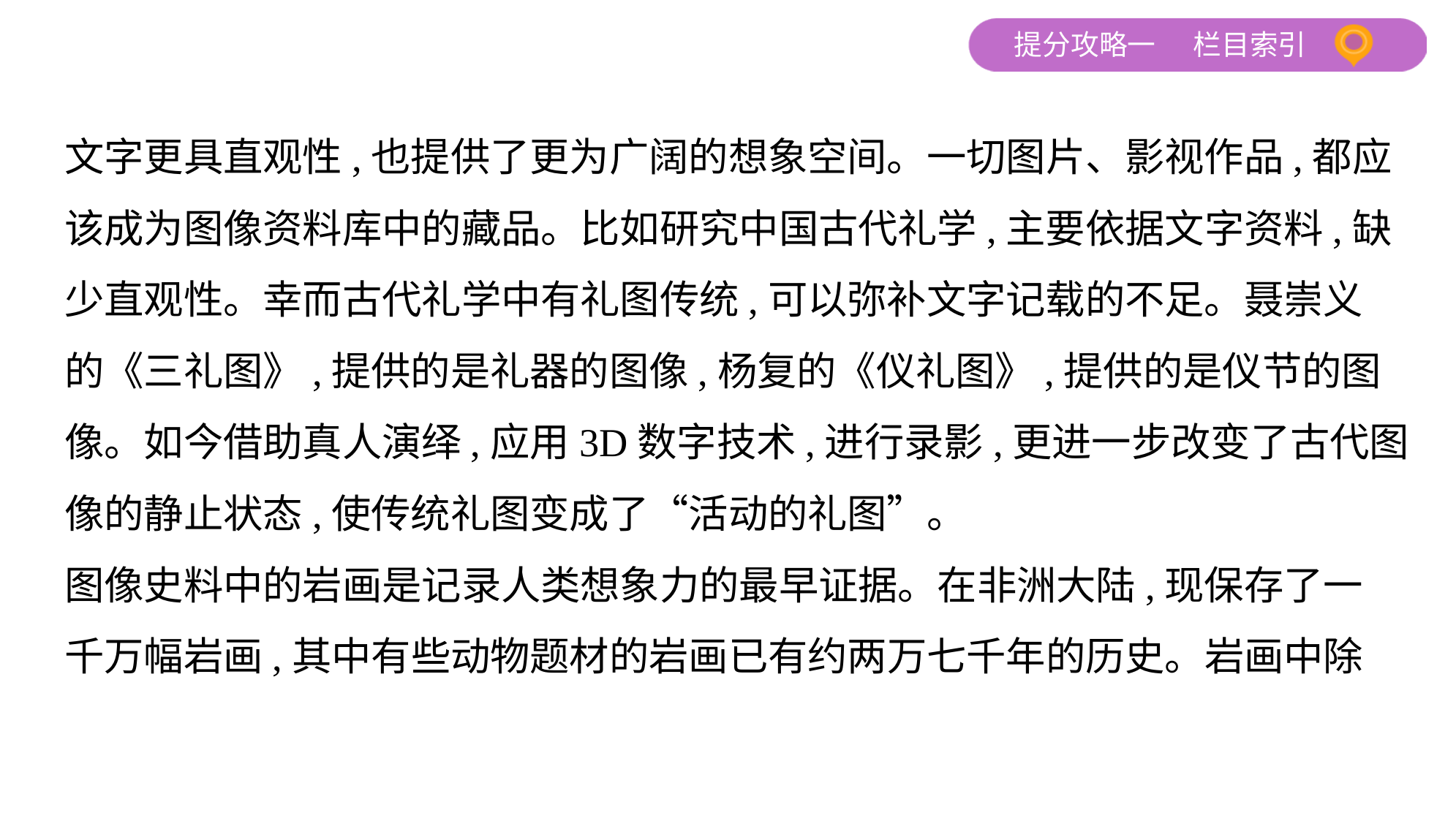

文字更具直观性,也提供了更为广阔的想象空间。一切图片、影视作品,都应
该成为图像资料库中的藏品。比如研究中国古代礼学,主要依据文字资料,缺
少直观性。幸而古代礼学中有礼图传统,可以弥补文字记载的不足。聂崇义
的《三礼图》,提供的是礼器的图像,杨复的《仪礼图》,提供的是仪节的图
像。如今借助真人演绎,应用3D数字技术,进行录影,更进一步改变了古代图
像的静止状态,使传统礼图变成了“活动的礼图”。
图像史料中的岩画是记录人类想象力的最早证据。在非洲大陆,现保存了一
千万幅岩画,其中有些动物题材的岩画已有约两万七千年的历史。岩画中除